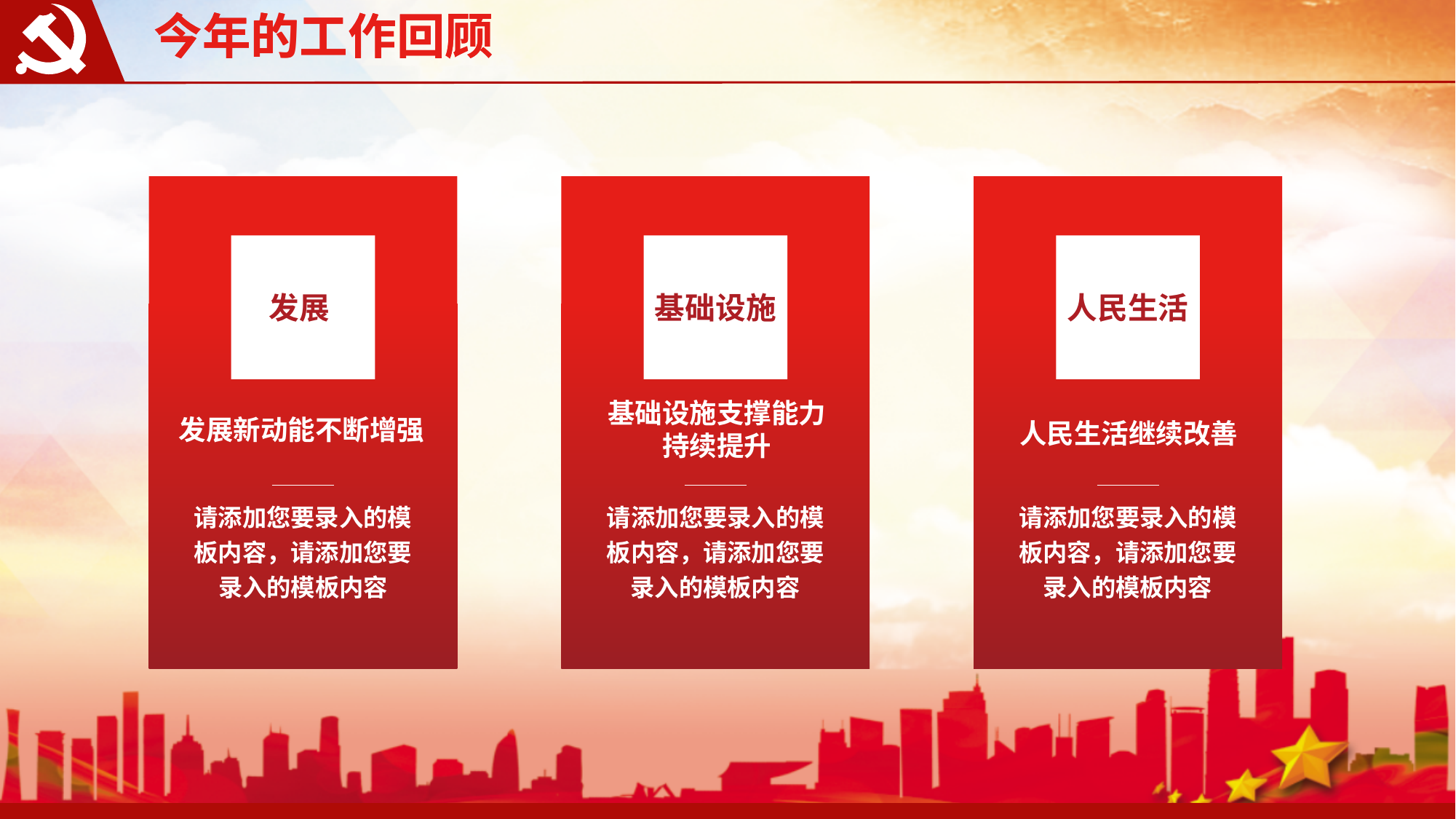

今年的工作回顾
今年的工作回顾

发展
发展新动能不断增强
请添加您要录入的模板内容，请添加您要录入的模板内容

基础设施
基础设施支撑能力
持续提升
请添加您要录入的模板内容，请添加您要录入的模板内容

人民生活
人民生活继续改善
请添加您要录入的模板内容，请添加您要录入的模板内容